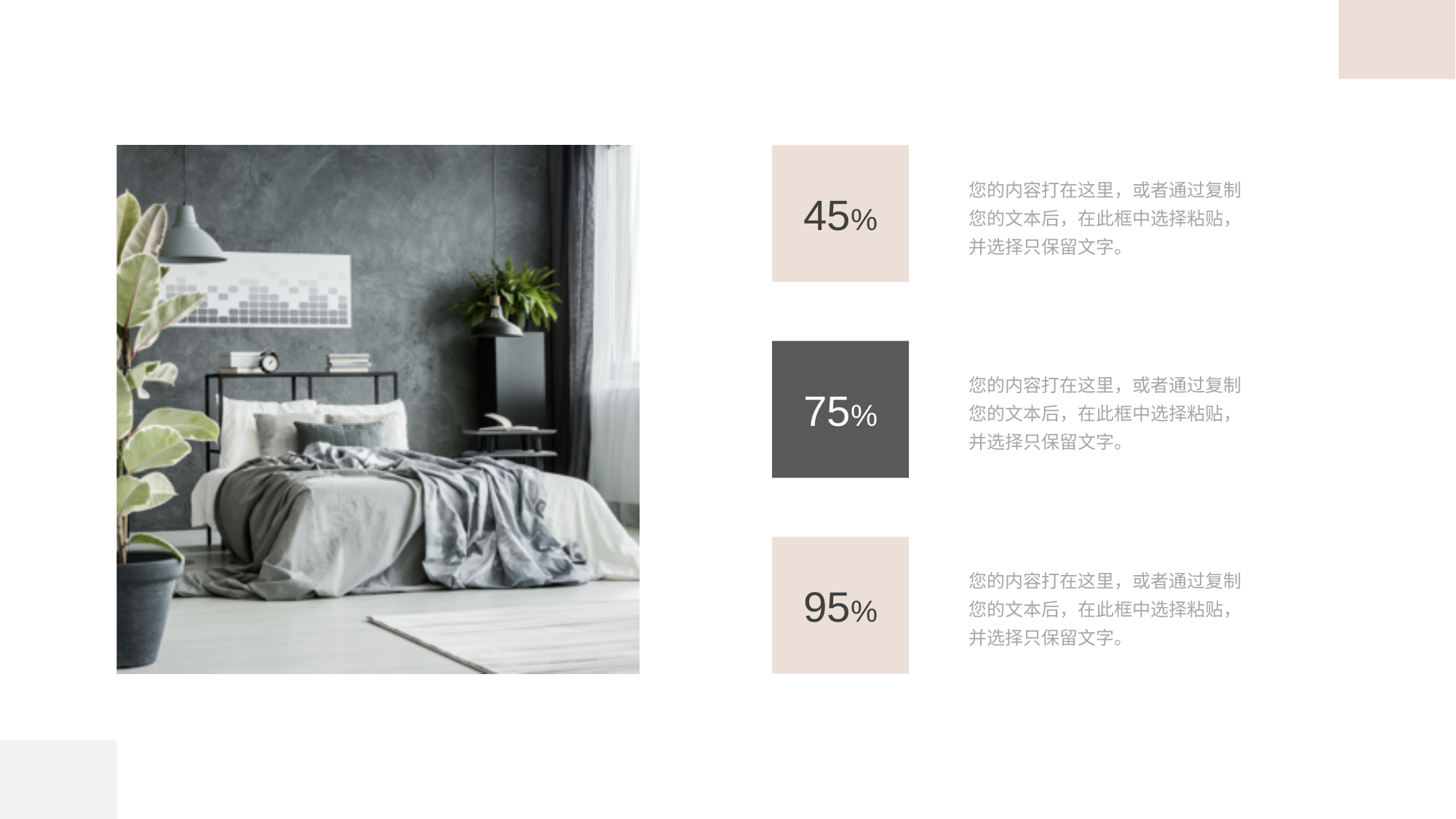

45%
您的内容打在这里，或者通过复制您的文本后，在此框中选择粘贴，并选择只保留文字。
75%
您的内容打在这里，或者通过复制您的文本后，在此框中选择粘贴，并选择只保留文字。
95%
您的内容打在这里，或者通过复制您的文本后，在此框中选择粘贴，并选择只保留文字。

行业PPT模板http://www.1ppt.com/hangye/